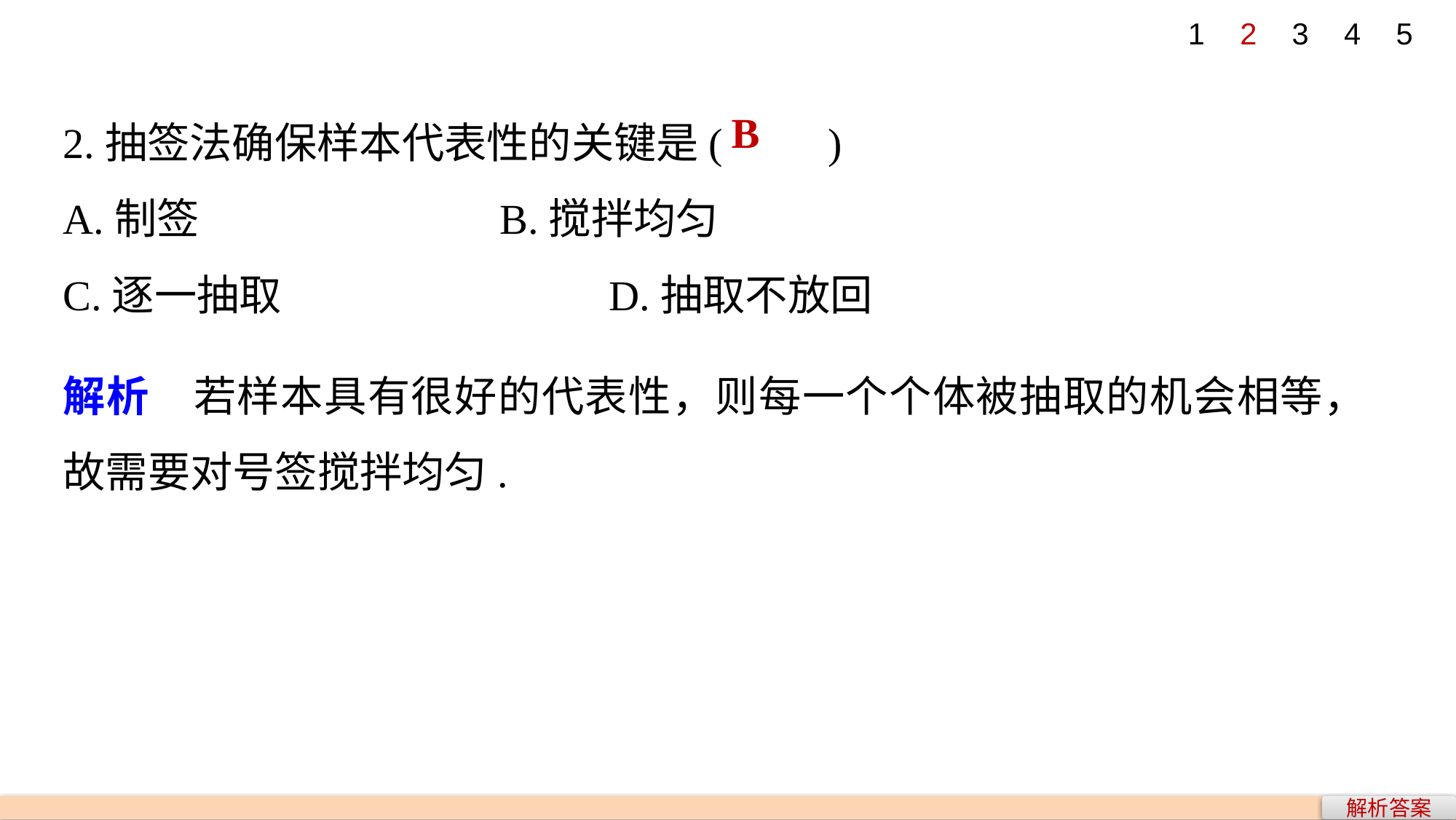

1
2
3
4
5
2.抽签法确保样本代表性的关键是(　　)
A.制签  			B.搅拌均匀
C.逐一抽取  			D.抽取不放回
B
解析　若样本具有很好的代表性，则每一个个体被抽取的机会相等，故需要对号签搅拌均匀.
解析答案